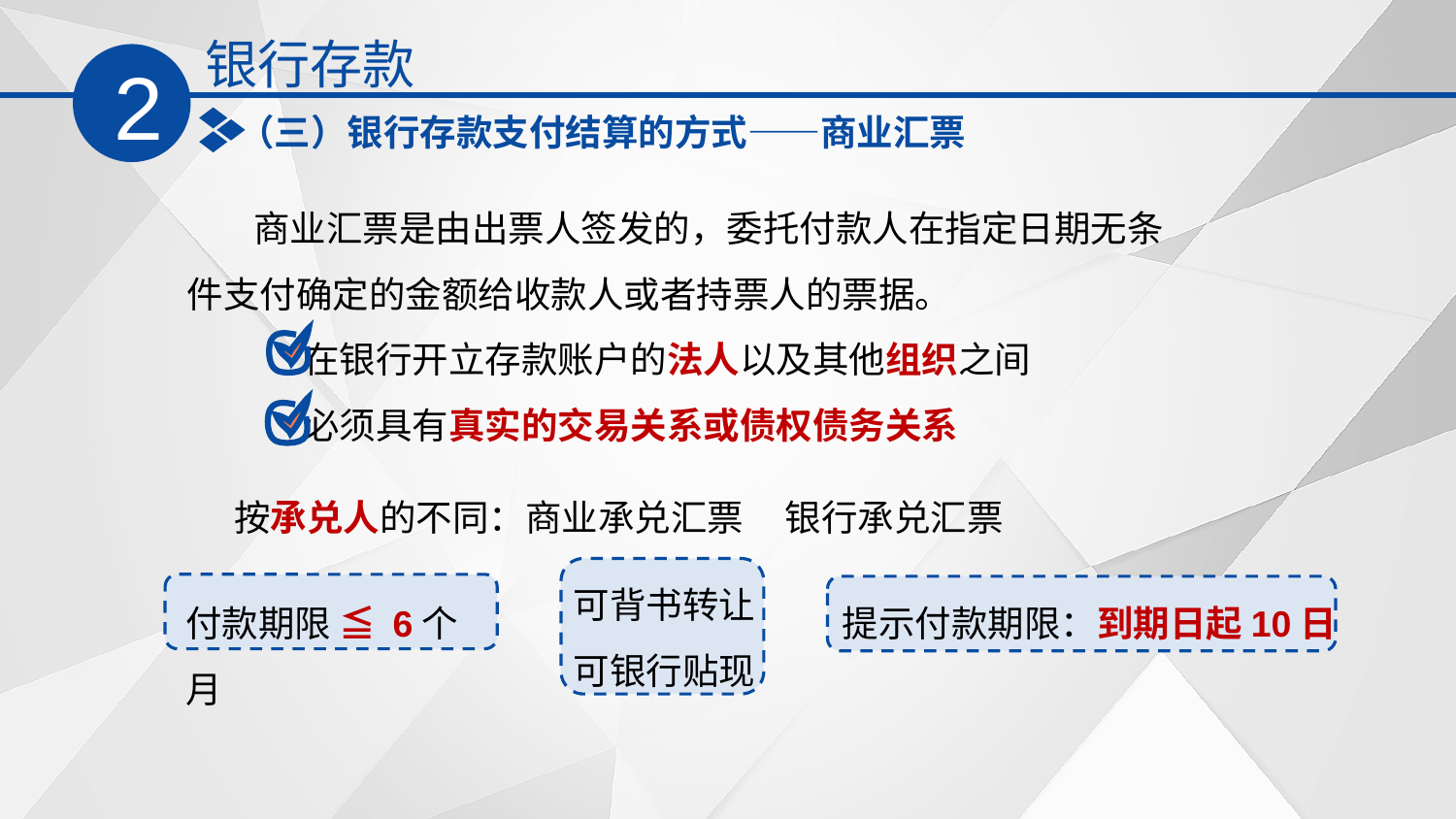

银行存款
2

（三）银行存款支付结算的方式——商业汇票

       商业汇票是由出票人签发的，委托付款人在指定日期无条件支付确定的金额给收款人或者持票人的票据。
             在银行开立存款账户的法人以及其他组织之间
             必须具有真实的交易关系或债权债务关系

按承兑人的不同：商业承兑汇票     银行承兑汇票
可背书转让
可银行贴现

付款期限 ≦ 6个月

提示付款期限：到期日起10日